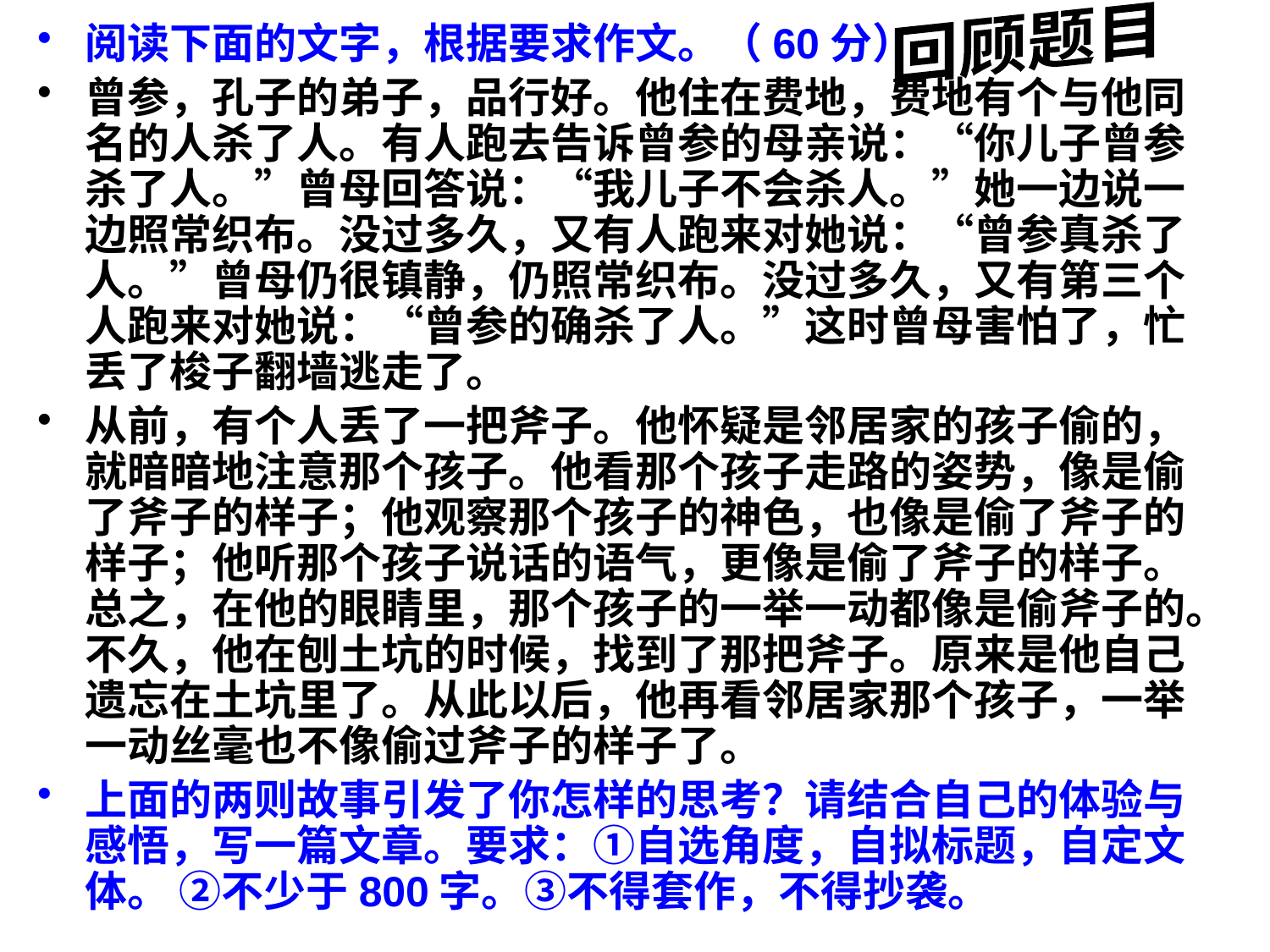

回顾题目
阅读下面的文字，根据要求作文。（60分）
曾参，孔子的弟子，品行好。他住在费地，费地有个与他同名的人杀了人。有人跑去告诉曾参的母亲说：“你儿子曾参杀了人。”曾母回答说：“我儿子不会杀人。”她一边说一边照常织布。没过多久，又有人跑来对她说：“曾参真杀了人。”曾母仍很镇静，仍照常织布。没过多久，又有第三个人跑来对她说：“曾参的确杀了人。”这时曾母害怕了，忙丢了梭子翻墙逃走了。
从前，有个人丢了一把斧子。他怀疑是邻居家的孩子偷的，就暗暗地注意那个孩子。他看那个孩子走路的姿势，像是偷了斧子的样子；他观察那个孩子的神色，也像是偷了斧子的样子；他听那个孩子说话的语气，更像是偷了斧子的样子。总之，在他的眼睛里，那个孩子的一举一动都像是偷斧子的。不久，他在刨土坑的时候，找到了那把斧子。原来是他自己遗忘在土坑里了。从此以后，他再看邻居家那个孩子，一举一动丝毫也不像偷过斧子的样子了。
上面的两则故事引发了你怎样的思考？请结合自己的体验与感悟，写一篇文章。要求：①自选角度，自拟标题，自定文体。 ②不少于800字。③不得套作，不得抄袭。
#